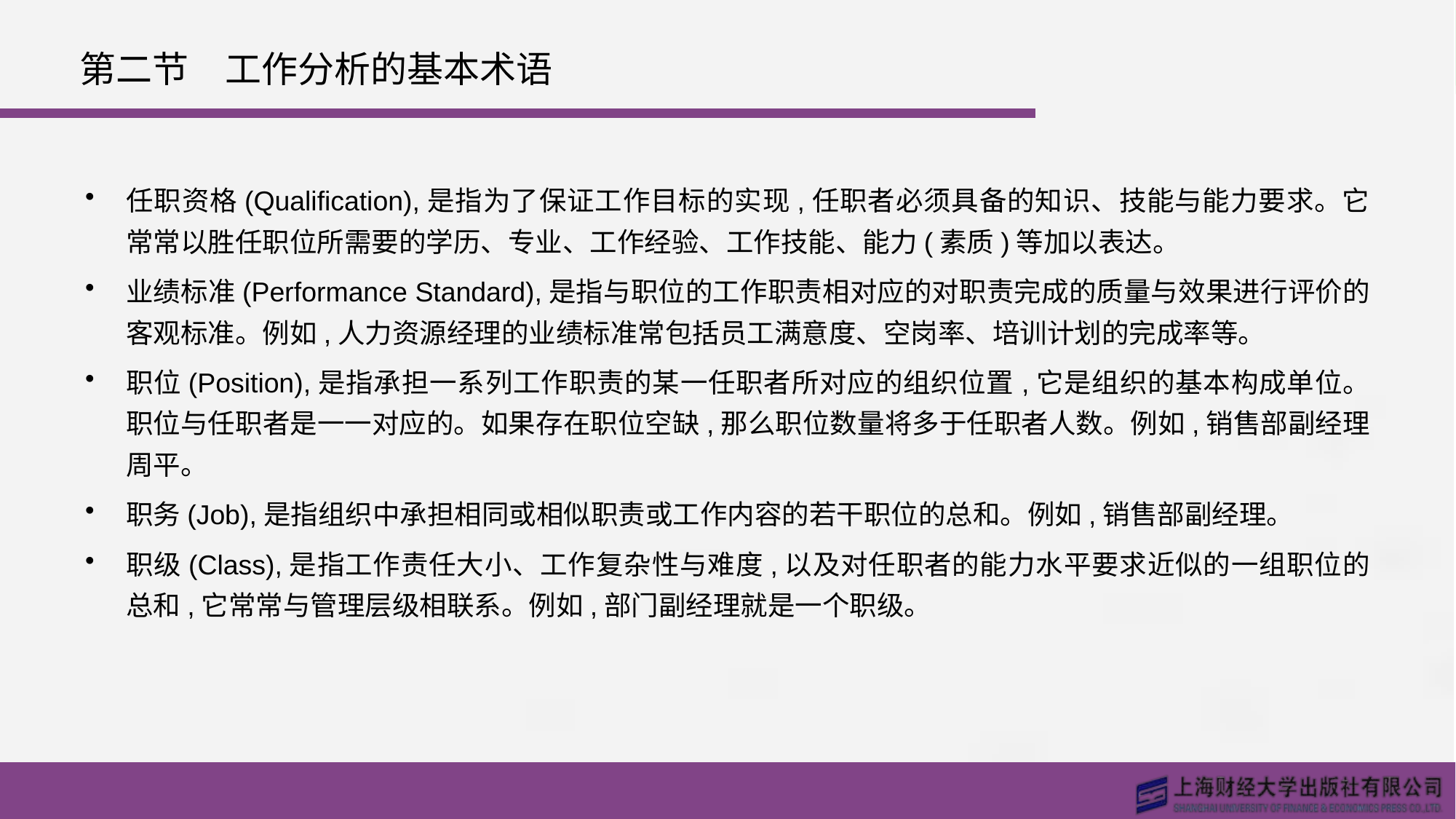

# 第二节　工作分析的基本术语
任职资格(Qualification),是指为了保证工作目标的实现,任职者必须具备的知识、技能与能力要求。它常常以胜任职位所需要的学历、专业、工作经验、工作技能、能力(素质)等加以表达。
业绩标准(Performance Standard),是指与职位的工作职责相对应的对职责完成的质量与效果进行评价的客观标准。例如,人力资源经理的业绩标准常包括员工满意度、空岗率、培训计划的完成率等。
职位(Position),是指承担一系列工作职责的某一任职者所对应的组织位置,它是组织的基本构成单位。职位与任职者是一一对应的。如果存在职位空缺,那么职位数量将多于任职者人数。例如,销售部副经理周平。
职务(Job),是指组织中承担相同或相似职责或工作内容的若干职位的总和。例如,销售部副经理。
职级(Class),是指工作责任大小、工作复杂性与难度,以及对任职者的能力水平要求近似的一组职位的总和,它常常与管理层级相联系。例如,部门副经理就是一个职级。